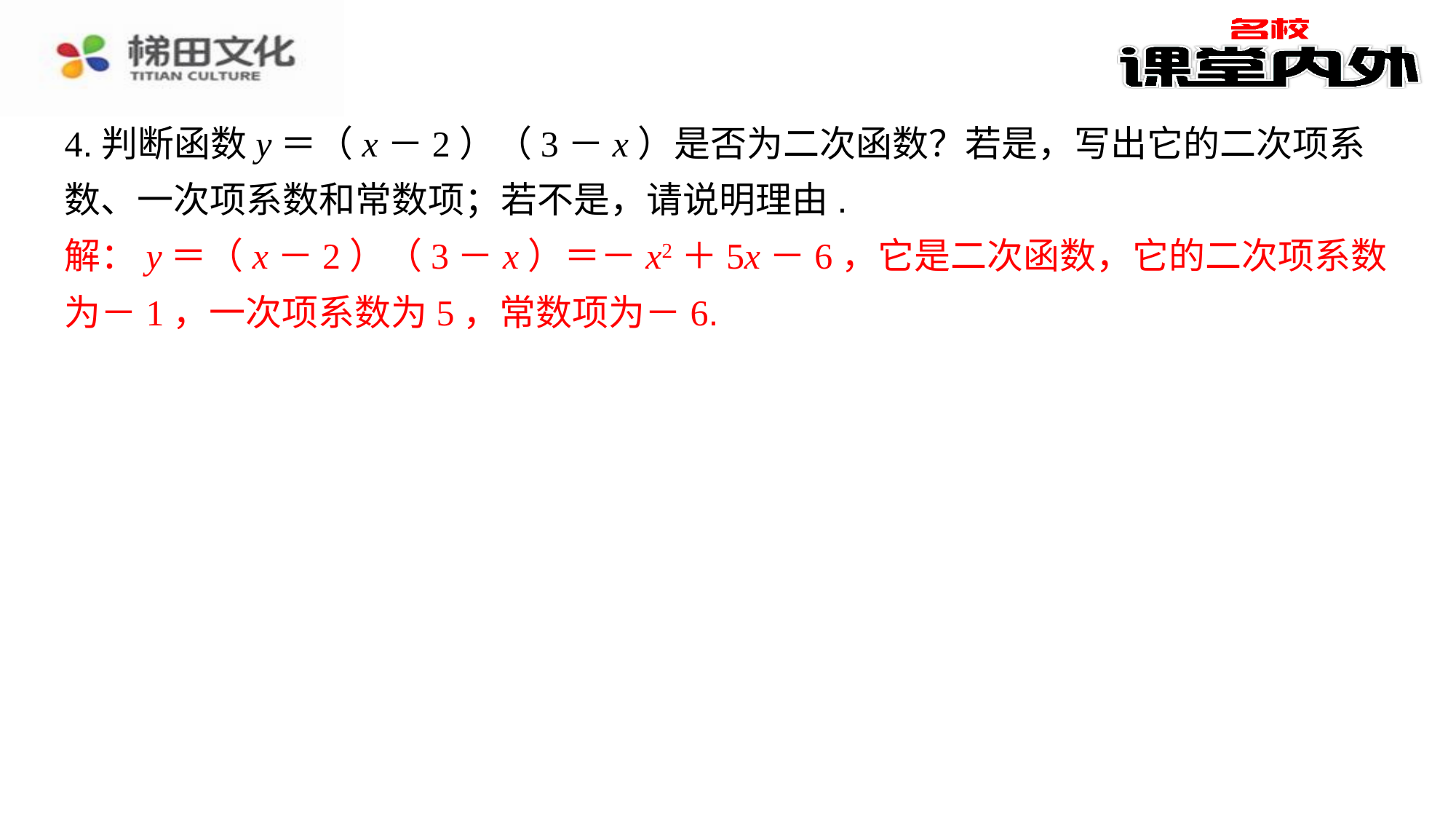

4.判断函数y＝（x－2）（3－x）是否为二次函数？若是，写出它的二次项系数、一次项系数和常数项；若不是，请说明理由.
解：y＝（x－2）（3－x）＝－x2＋5x－6，它是二次函数，它的二次项系数为－1，一次项系数为5，常数项为－6.